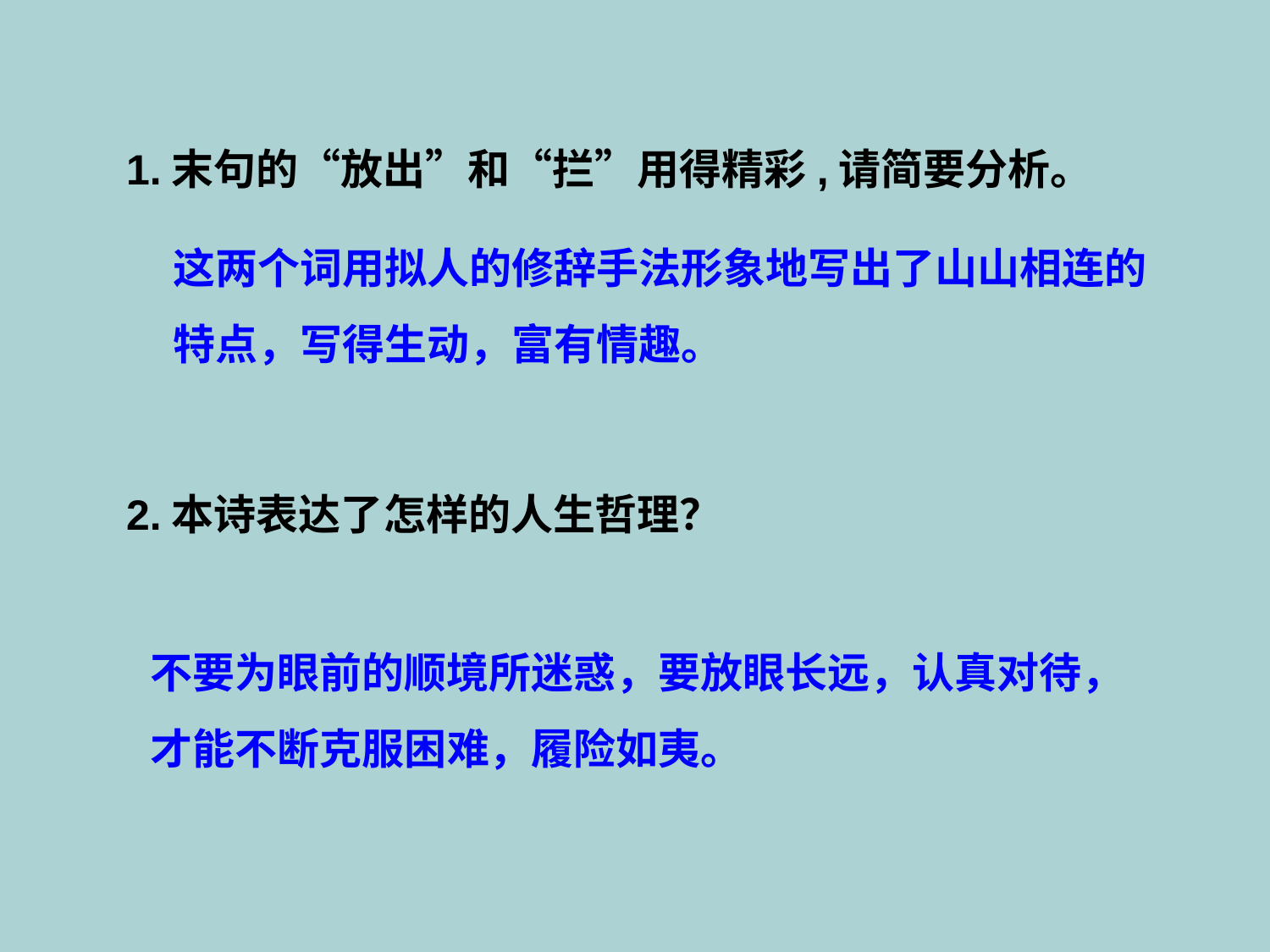

1.末句的“放出”和“拦”用得精彩,请简要分析。

2.本诗表达了怎样的人生哲理？

这两个词用拟人的修辞手法形象地写出了山山相连的特点，写得生动，富有情趣。
不要为眼前的顺境所迷惑，要放眼长远，认真对待，才能不断克服困难，履险如夷。